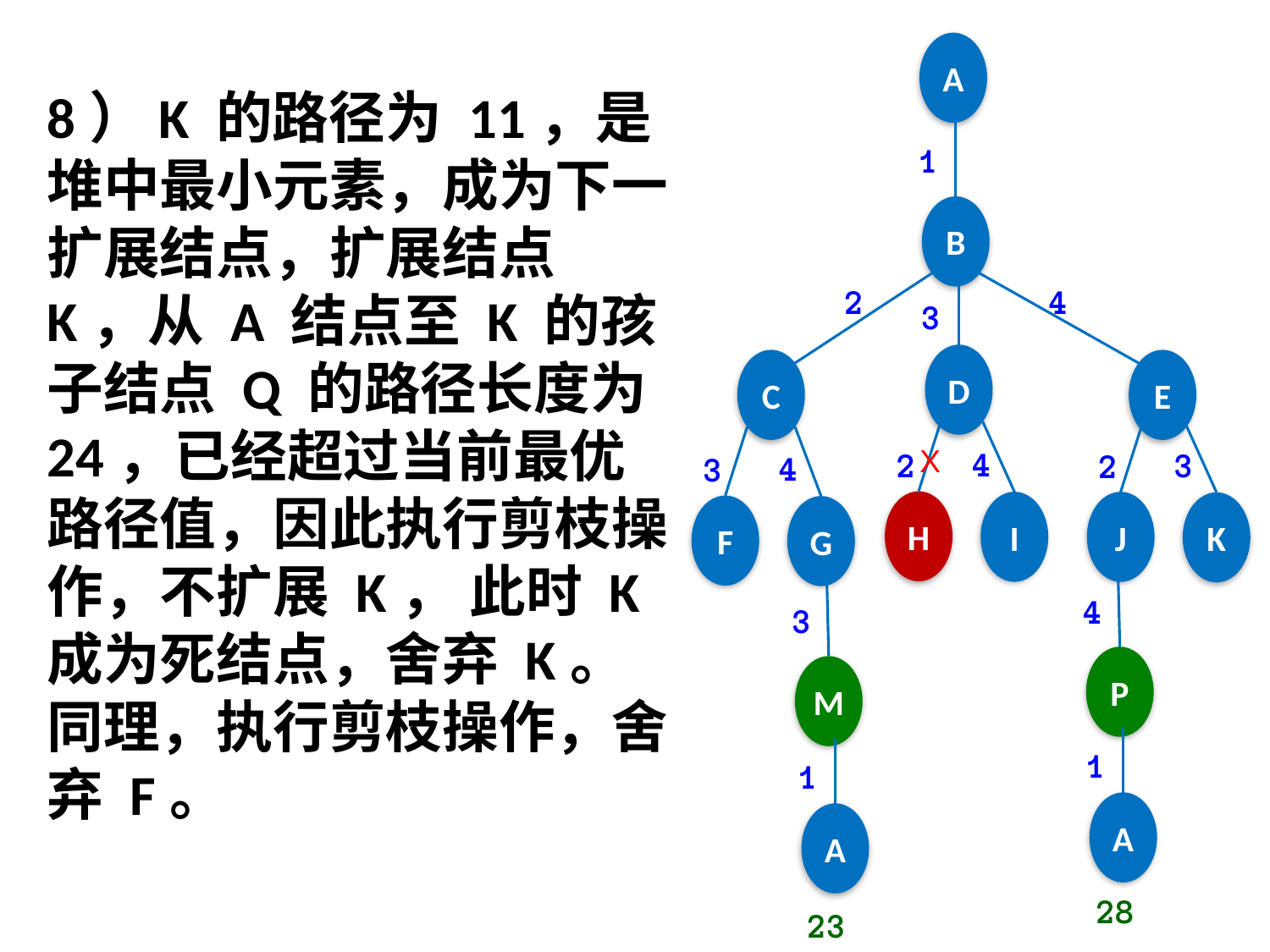

A
8）K 的路径为 11，是堆中最小元素，成为下一扩展结点，扩展结点 K，从 A 结点至 K 的孩子结点 Q 的路径长度为 24，已经超过当前最优路径值，因此执行剪枝操作，不扩展 K， 此时 K 成为死结点，舍弃 K。同理，执行剪枝操作，舍弃 F。
1
B
2
4
3
D
C
E
X
4
3
2
2
4
3
H
J
I
K
F
G
4
3
P
M
1
1
A
A
28
23